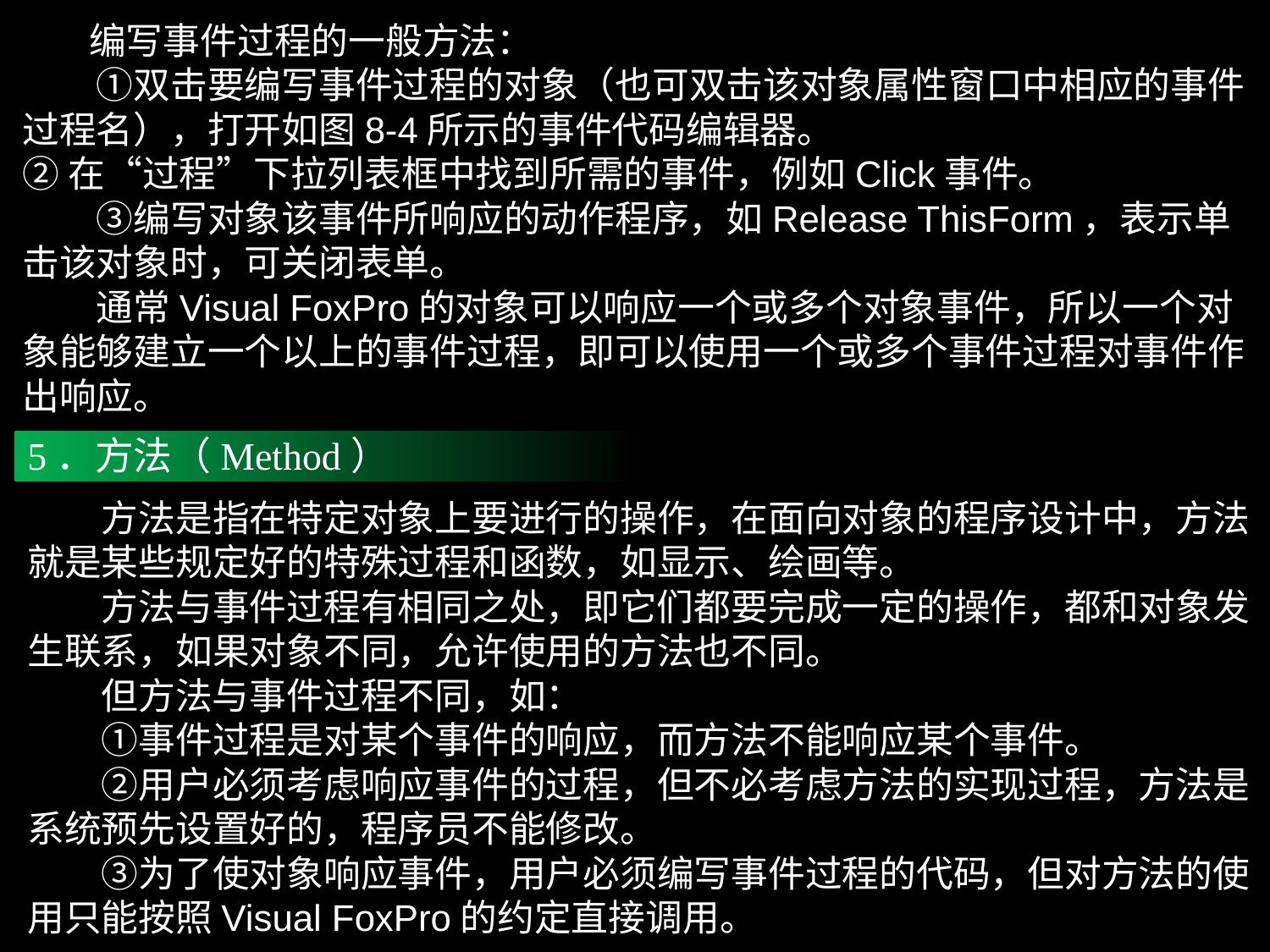

编写事件过程的一般方法：
　　①双击要编写事件过程的对象（也可双击该对象属性窗口中相应的事件过程名），打开如图8-4所示的事件代码编辑器。
②在“过程”下拉列表框中找到所需的事件，例如Click事件。
　　③编写对象该事件所响应的动作程序，如Release ThisForm，表示单击该对象时，可关闭表单。
　　通常Visual FoxPro的对象可以响应一个或多个对象事件，所以一个对象能够建立一个以上的事件过程，即可以使用一个或多个事件过程对事件作出响应。
5．方法（Method）
　　方法是指在特定对象上要进行的操作，在面向对象的程序设计中，方法就是某些规定好的特殊过程和函数，如显示、绘画等。
　　方法与事件过程有相同之处，即它们都要完成一定的操作，都和对象发生联系，如果对象不同，允许使用的方法也不同。
　　但方法与事件过程不同，如：
　　①事件过程是对某个事件的响应，而方法不能响应某个事件。
　　②用户必须考虑响应事件的过程，但不必考虑方法的实现过程，方法是系统预先设置好的，程序员不能修改。
　　③为了使对象响应事件，用户必须编写事件过程的代码，但对方法的使用只能按照Visual FoxPro的约定直接调用。